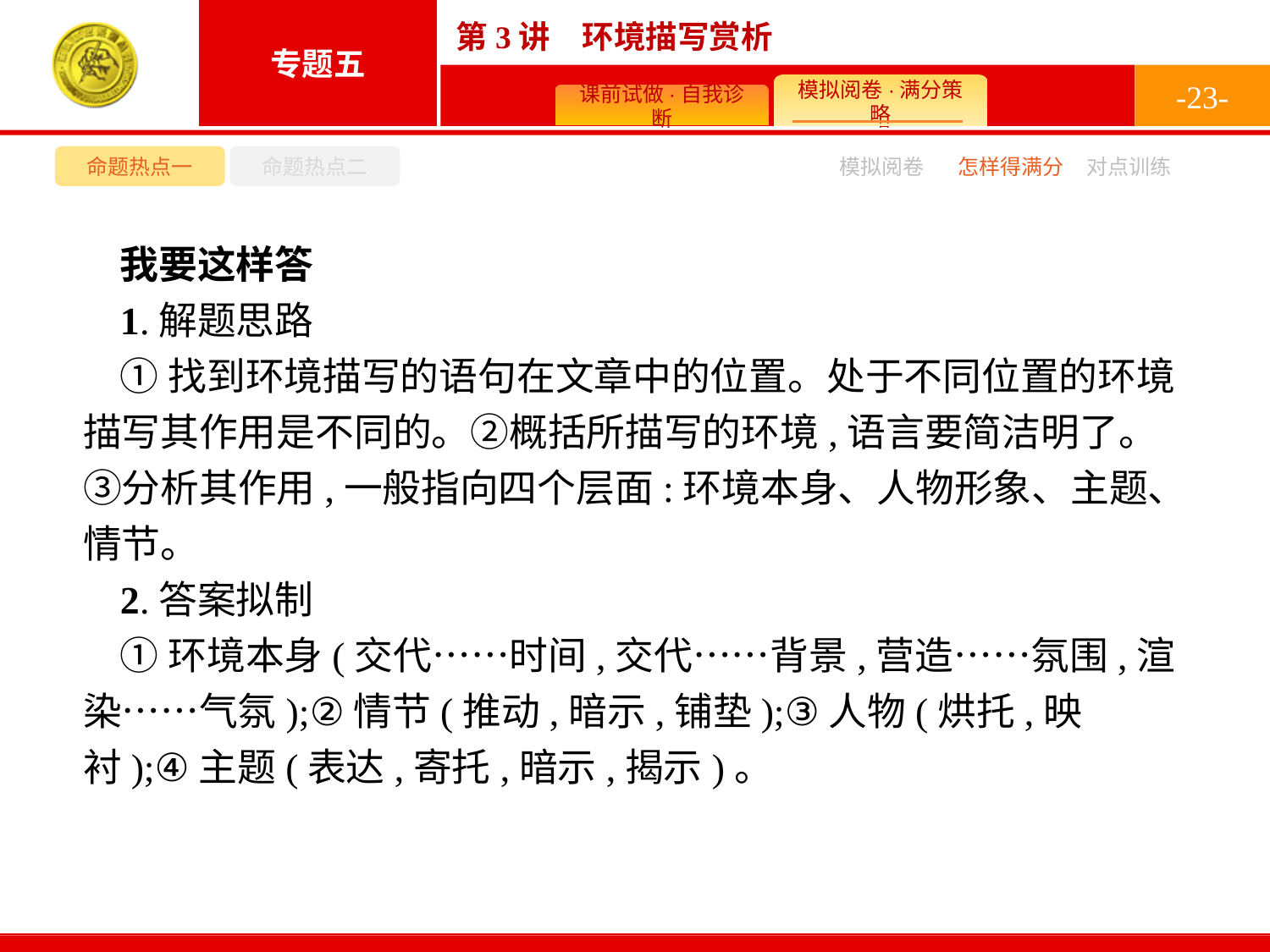

-23-
命题热点一
命题热点二
模拟阅卷
怎样得满分
对点训练
我要这样答
1.解题思路
①找到环境描写的语句在文章中的位置。处于不同位置的环境描写其作用是不同的。②概括所描写的环境,语言要简洁明了。③分析其作用,一般指向四个层面:环境本身、人物形象、主题、情节。
2.答案拟制
①环境本身(交代……时间,交代……背景,营造……氛围,渲染……气氛);②情节(推动,暗示,铺垫);③人物(烘托,映衬);④主题(表达,寄托,暗示,揭示)。